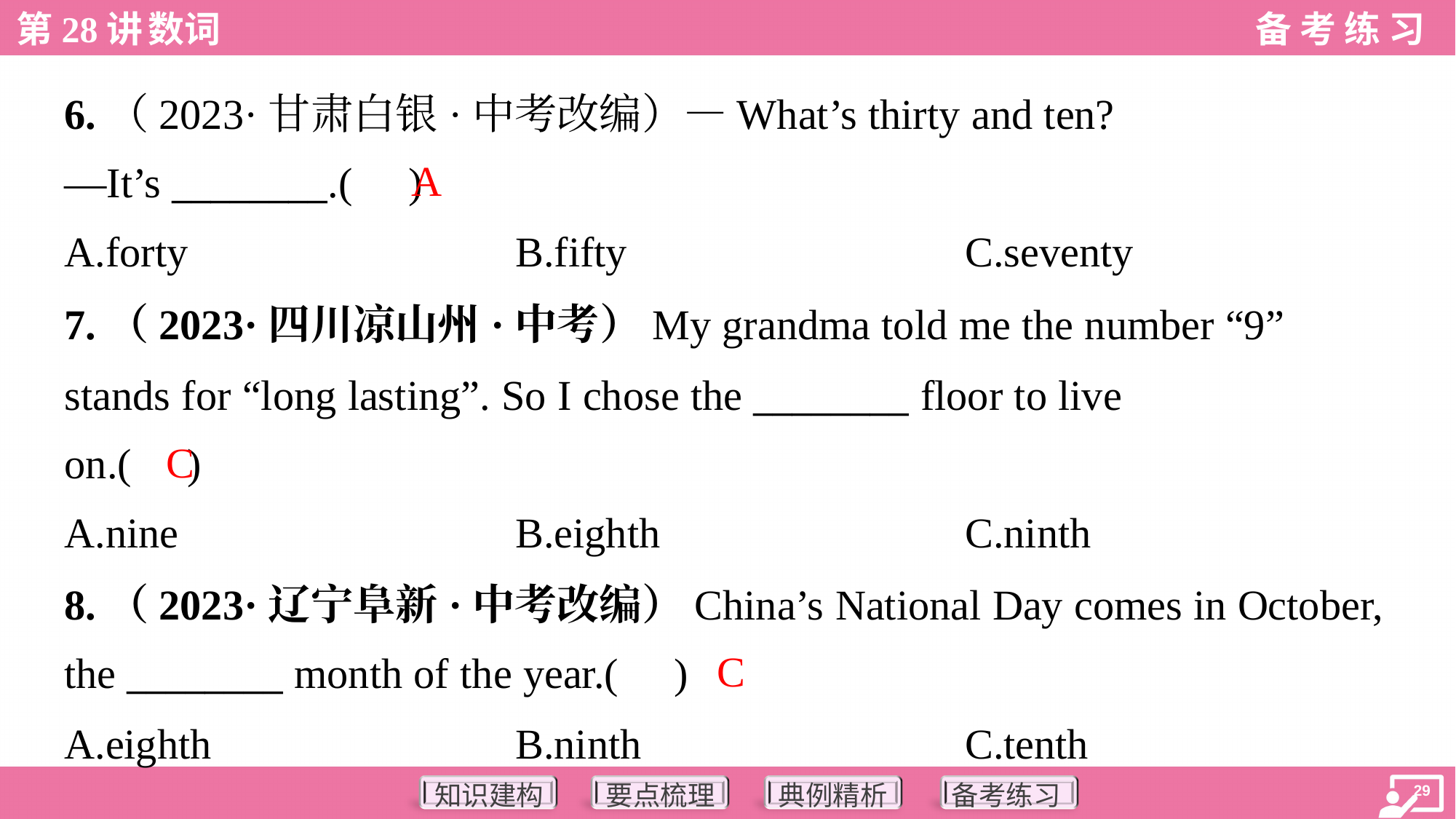

6.（2023·甘肃白银·中考改编）—What’s thirty and ten?
—It’s ________.(     )
A
A.forty	B.fifty	C.seventy
7.（2023·四川凉山州·中考）My grandma told me the number “9”
stands for “long lasting”. So I chose the ________ floor to live
on.(     )
C
A.nine	B.eighth	C.ninth
8.（2023·辽宁阜新·中考改编）China’s National Day comes in October,
the ________ month of the year.(     )
C
A.eighth	B.ninth	C.tenth